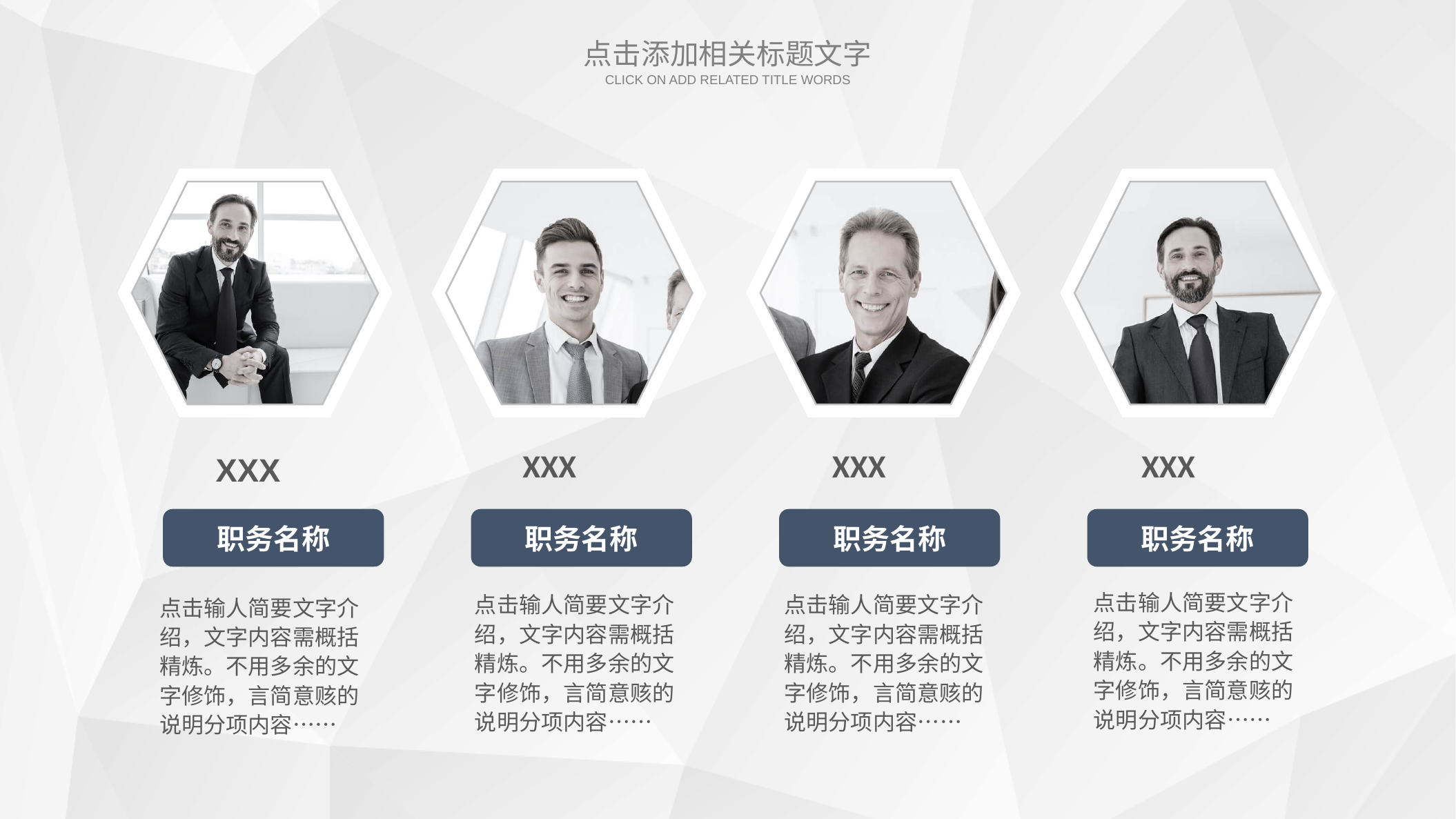

点击添加相关标题文字
CLICK ON ADD RELATED TITLE WORDS

XXX
XXX
XXX
XXX
职务名称
职务名称
职务名称
职务名称
点击输人简要文字介绍，文字内容需概括精炼。不用多余的文字修饰，言简意赅的说明分项内容……
点击输人简要文字介绍，文字内容需概括精炼。不用多余的文字修饰，言简意赅的说明分项内容……
点击输人简要文字介绍，文字内容需概括精炼。不用多余的文字修饰，言简意赅的说明分项内容……
点击输人简要文字介绍，文字内容需概括精炼。不用多余的文字修饰，言简意赅的说明分项内容……